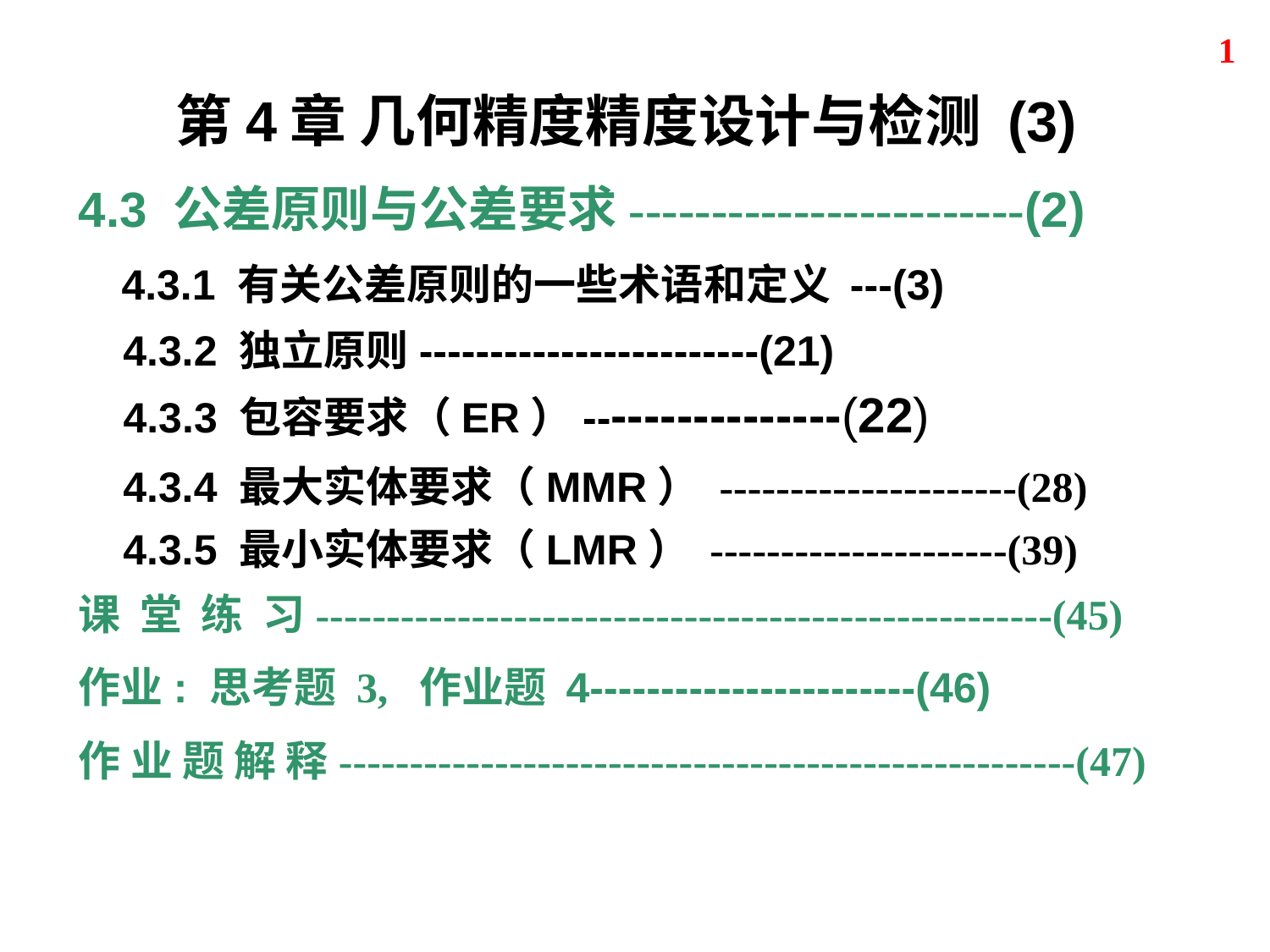

1
第4章 几何精度精度设计与检测 (3)
4.3 公差原则与公差要求------------------------(2)
4.3.1 有关公差原则的一些术语和定义 ---(3)
4.3.2 独立原则------------------------(21)
4.3.3 包容要求（ER）----------------(22)
4.3.4 最大实体要求（MMR） ---------------------(28)
4.3.5 最小实体要求（LMR） ---------------------(39)
课  堂  练  习----------------------------------------------------(45)
作业: 思考题 3,  作业题 4-----------------------(46)
作 业 题 解 释----------------------------------------------------(47)